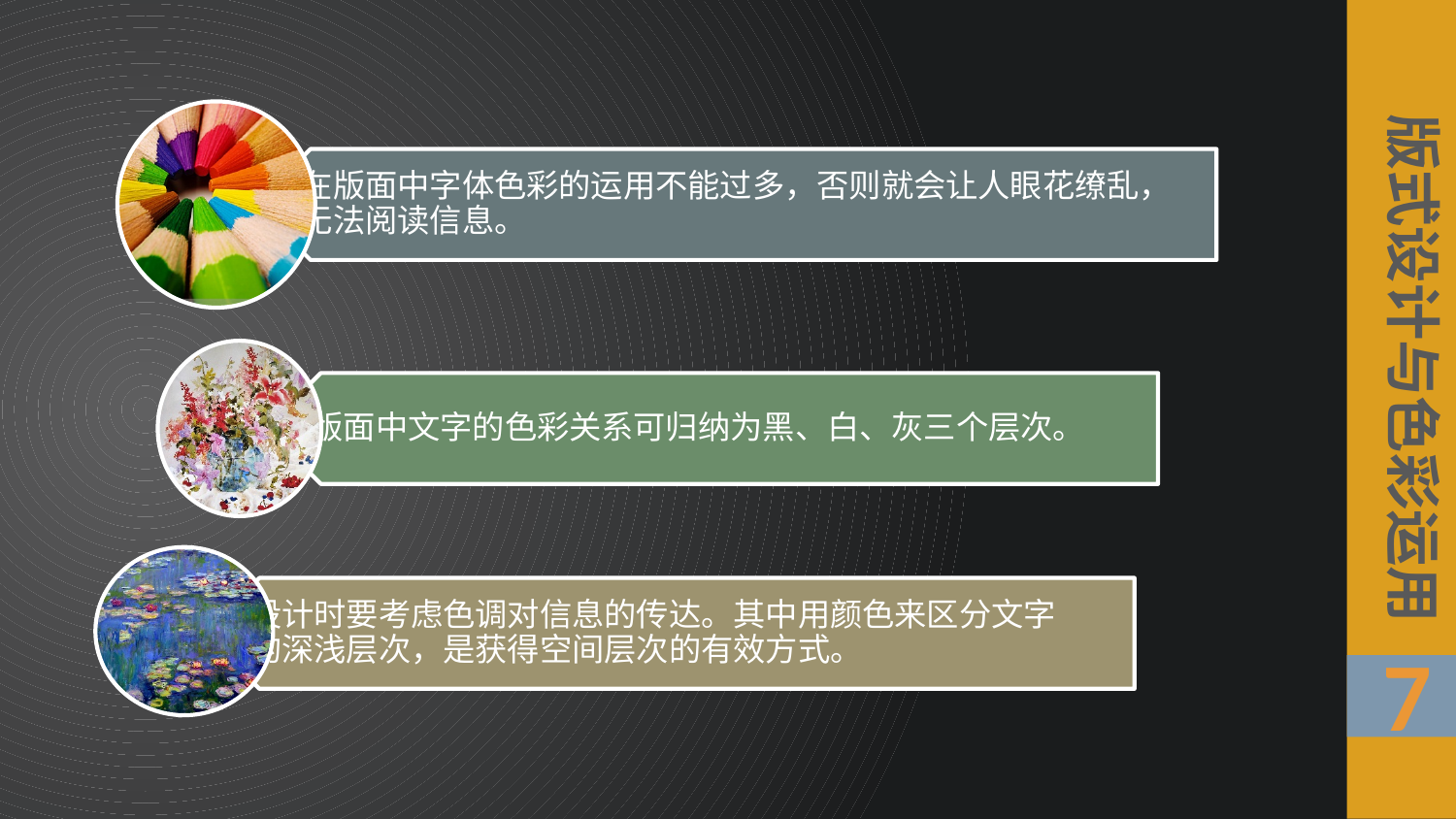

版式设计与色彩运用
在版面中字体色彩的运用不能过多，否则就会让人眼花缭乱，无法阅读信息。
版面中文字的色彩关系可归纳为黑、白、灰三个层次。
设计时要考虑色调对信息的传达。其中用颜色来区分文字的深浅层次，是获得空间层次的有效方式。
7